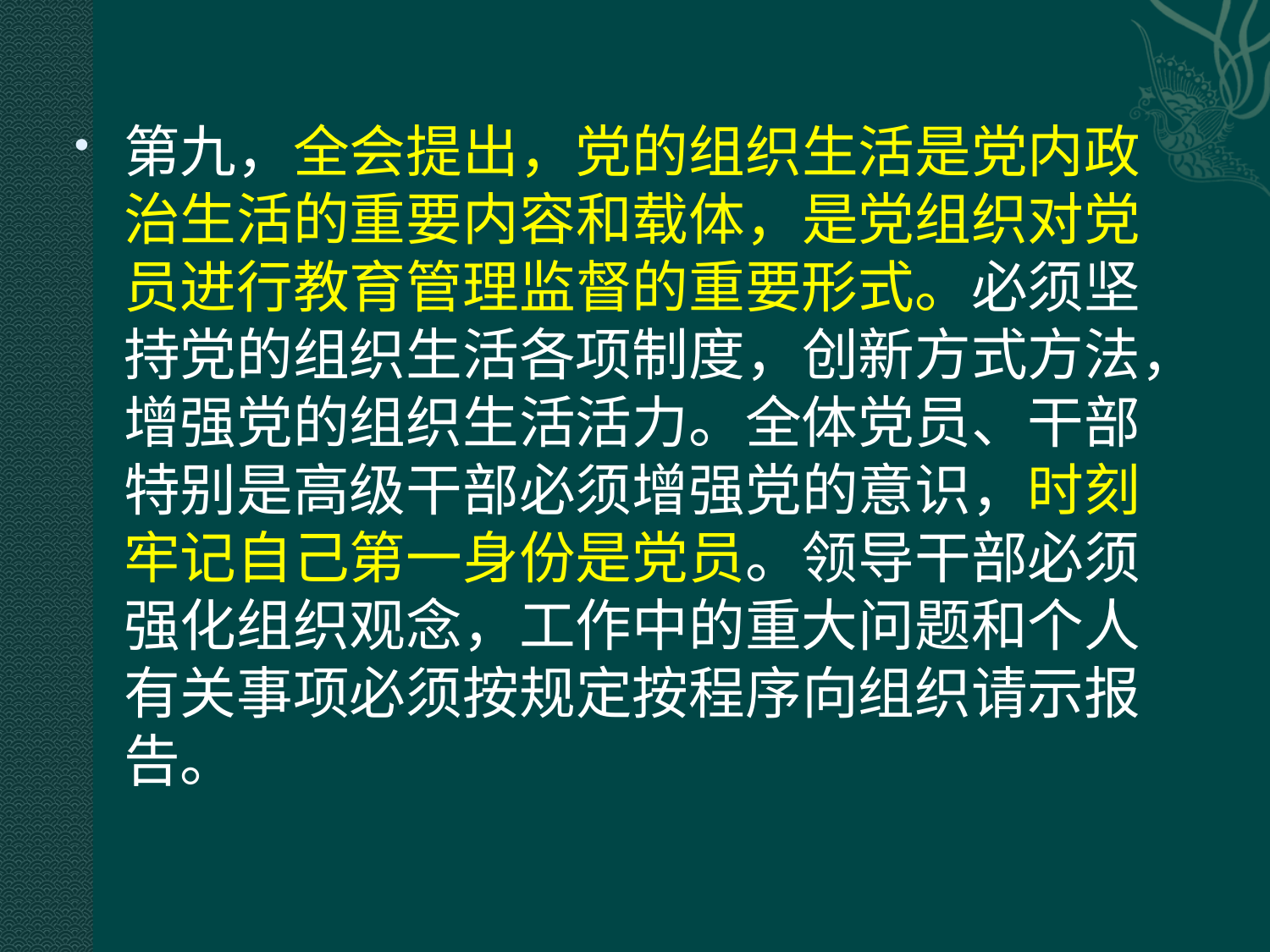

第九，全会提出，党的组织生活是党内政治生活的重要内容和载体，是党组织对党员进行教育管理监督的重要形式。必须坚持党的组织生活各项制度，创新方式方法，增强党的组织生活活力。全体党员、干部特别是高级干部必须增强党的意识，时刻牢记自己第一身份是党员。领导干部必须强化组织观念，工作中的重大问题和个人有关事项必须按规定按程序向组织请示报告。